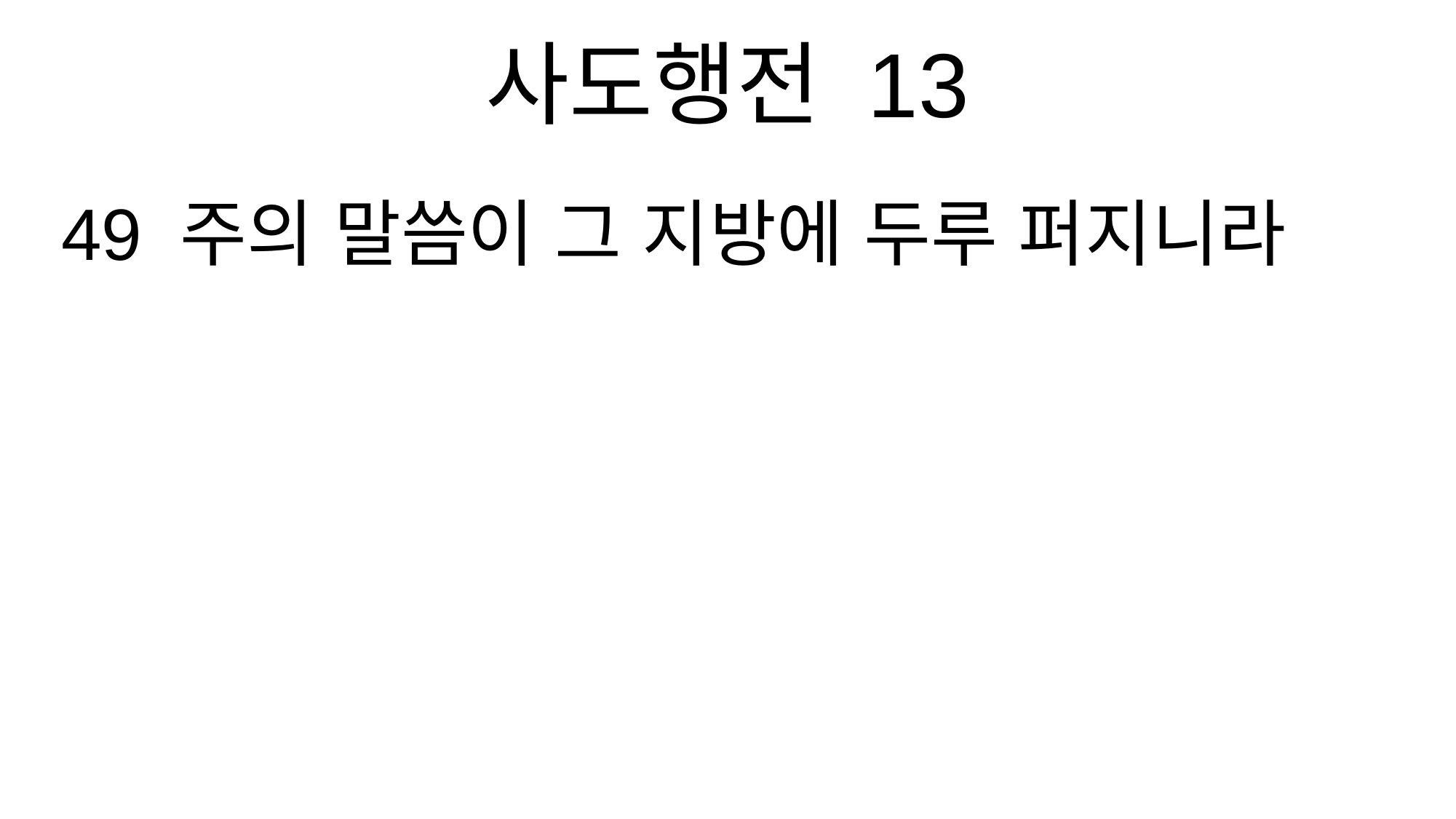

사도행전 13
49 주의 말씀이 그 지방에 두루 퍼지니라